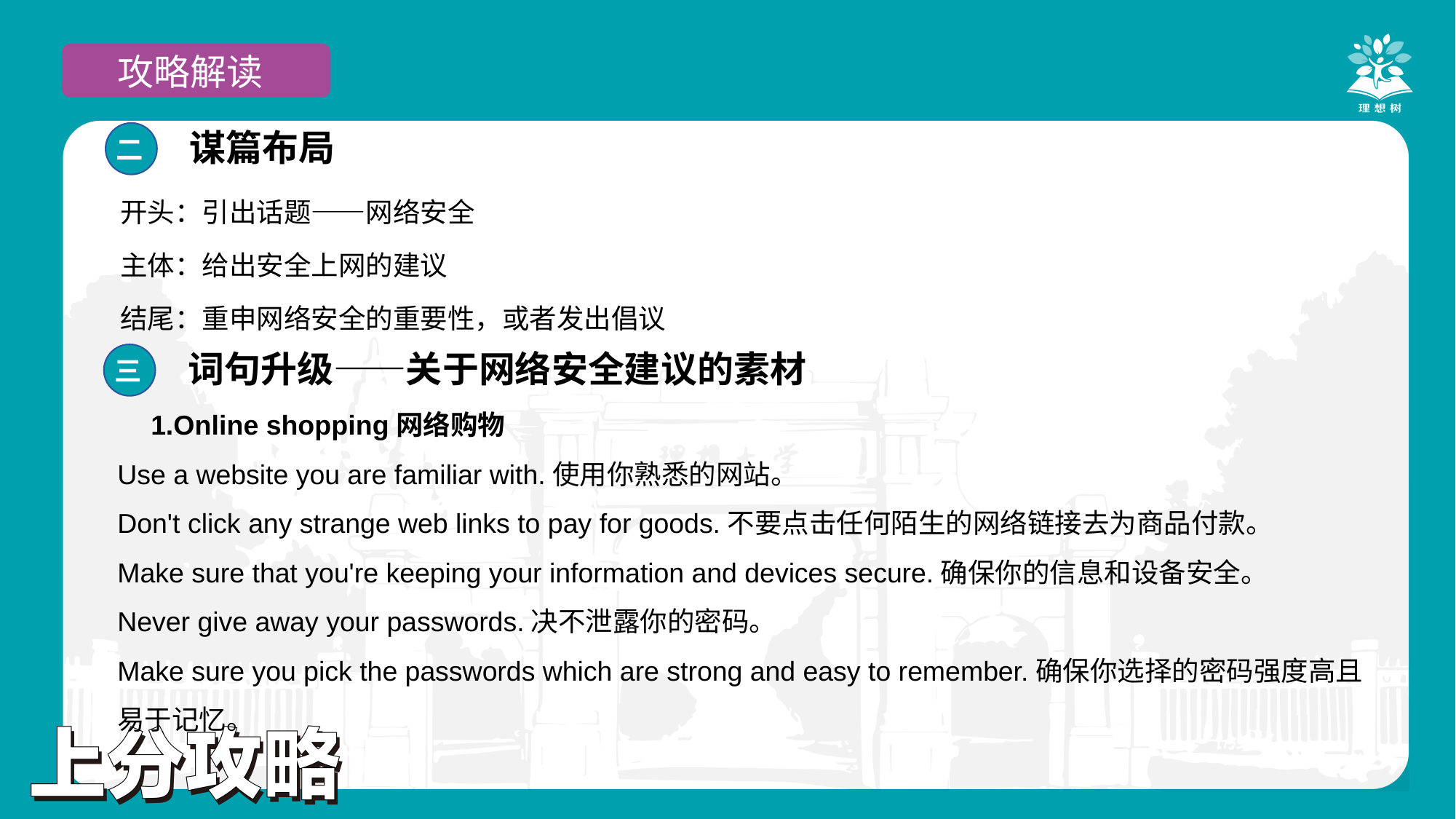

攻略解读
谋篇布局

二
开头：引出话题——网络安全
主体：给出安全上网的建议
结尾：重申网络安全的重要性，或者发出倡议
词句升级——关于网络安全建议的素材

三
1.Online shopping网络购物
Use a website you are familiar with.使用你熟悉的网站。
Don't click any strange web links to pay for goods.不要点击任何陌生的网络链接去为商品付款。
Make sure that you're keeping your information and devices secure.确保你的信息和设备安全。
Never give away your passwords.决不泄露你的密码。
Make sure you pick the passwords which are strong and easy to remember.确保你选择的密码强度高且易于记忆。